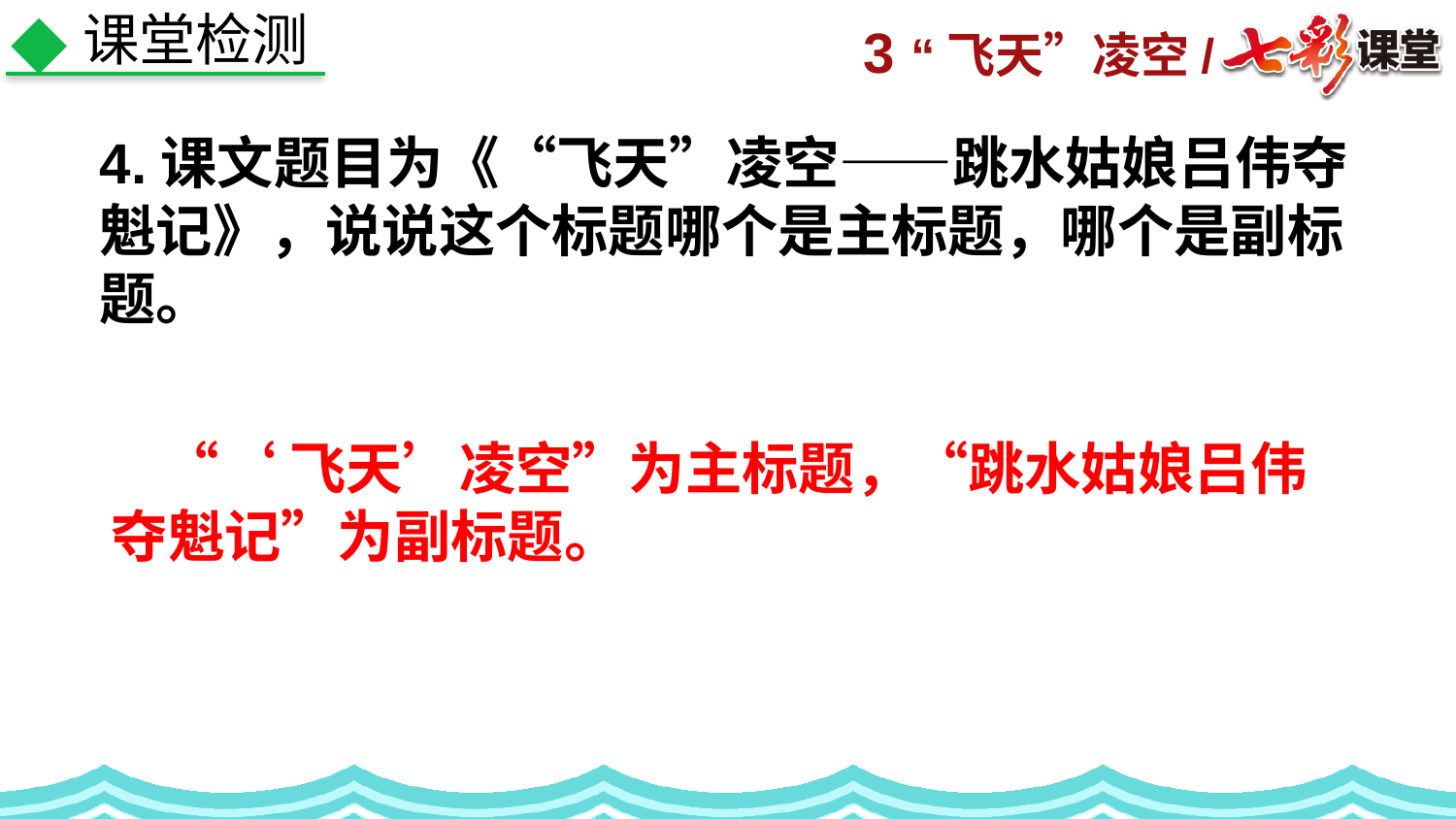

课堂检测

4.课文题目为《“飞天”凌空——跳水姑娘吕伟夺魁记》，说说这个标题哪个是主标题，哪个是副标题。
    “‘飞天’凌空”为主标题，“跳水姑娘吕伟夺魁记”为副标题。